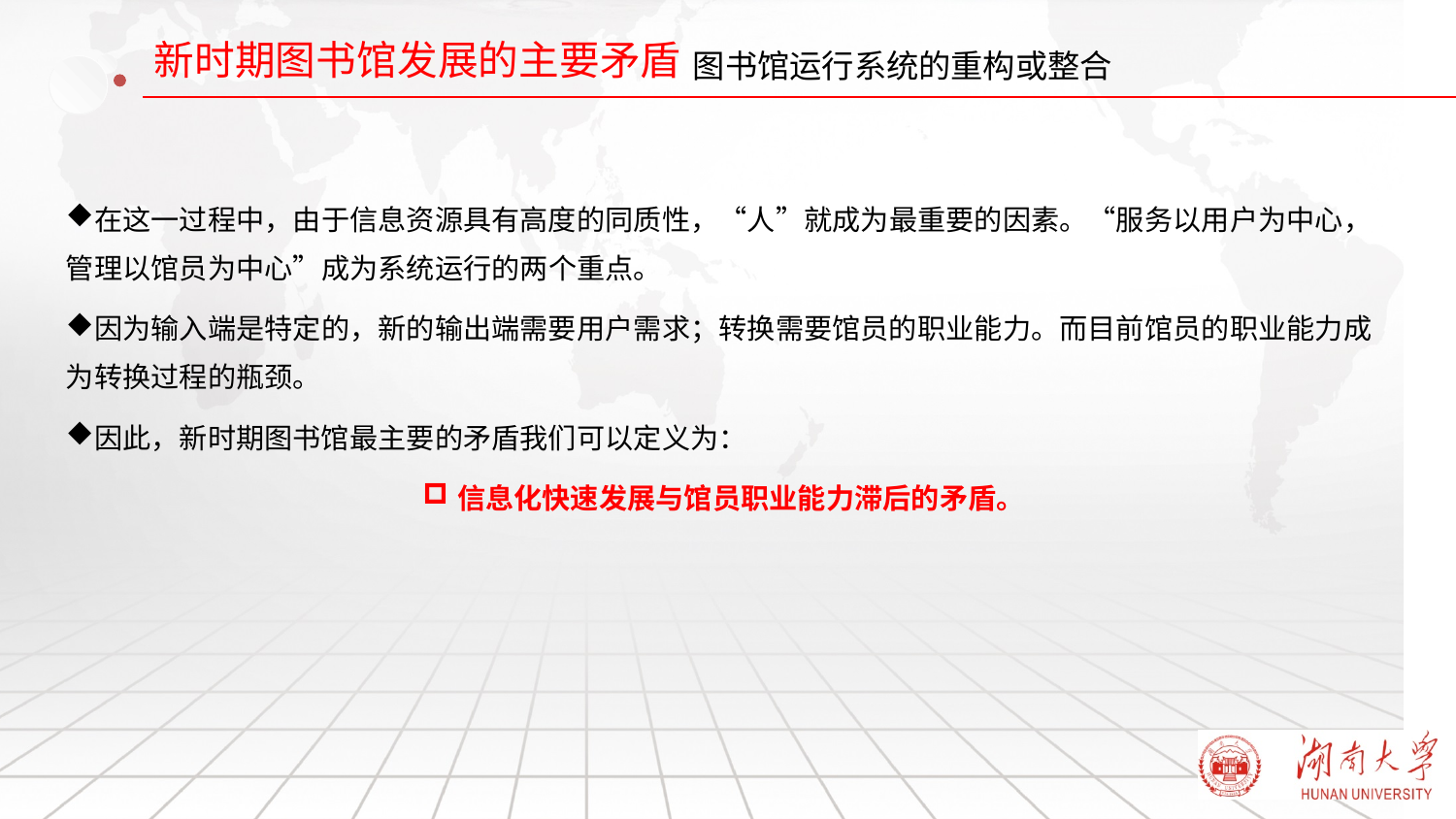

# 图书馆运行系统的重构或整合
在这一过程中，由于信息资源具有高度的同质性，“人”就成为最重要的因素。“服务以用户为中心，管理以馆员为中心”成为系统运行的两个重点。
因为输入端是特定的，新的输出端需要用户需求；转换需要馆员的职业能力。而目前馆员的职业能力成为转换过程的瓶颈。
因此，新时期图书馆最主要的矛盾我们可以定义为：
信息化快速发展与馆员职业能力滞后的矛盾。